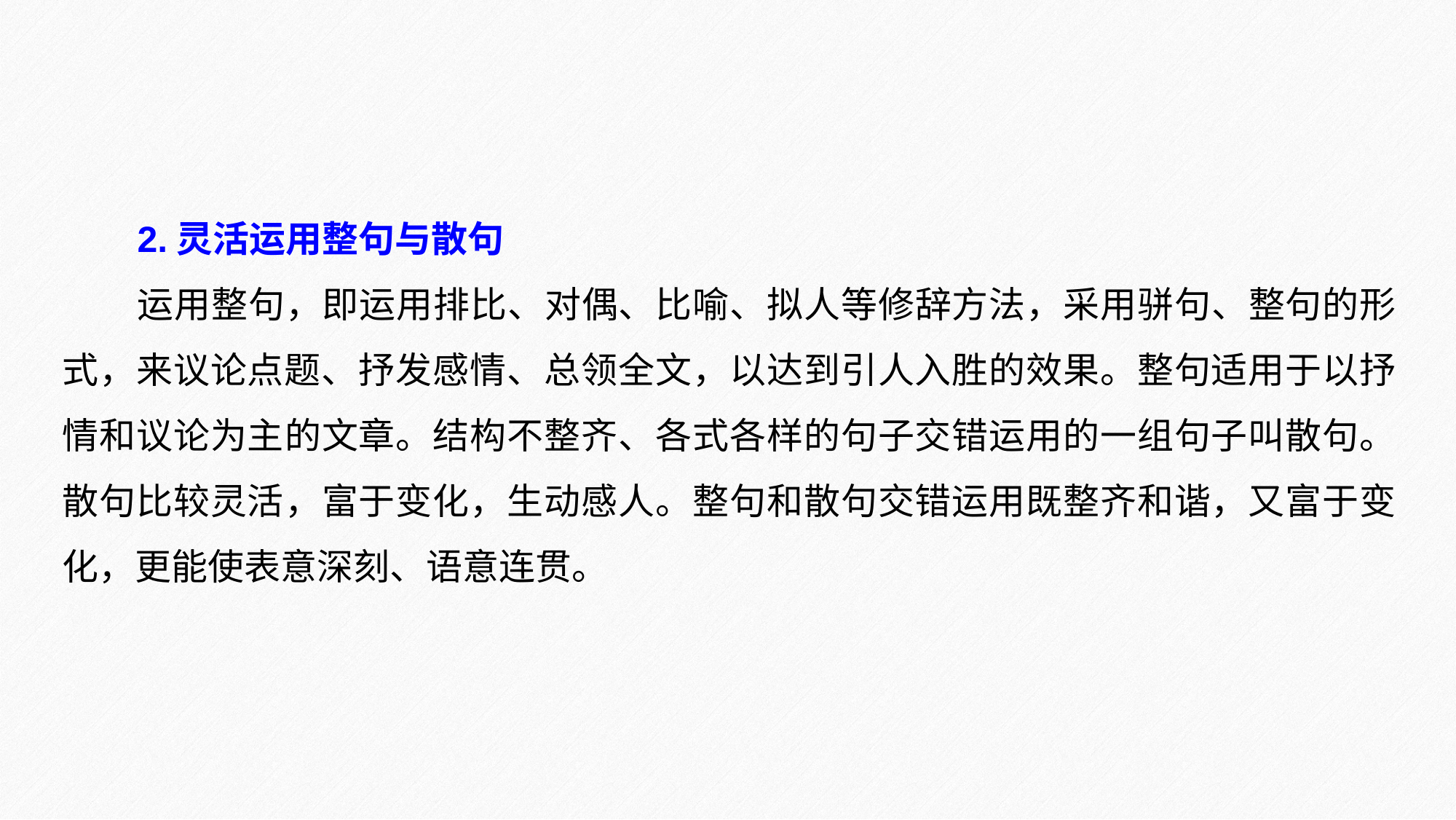

2.灵活运用整句与散句
运用整句，即运用排比、对偶、比喻、拟人等修辞方法，采用骈句、整句的形式，来议论点题、抒发感情、总领全文，以达到引人入胜的效果。整句适用于以抒情和议论为主的文章。结构不整齐、各式各样的句子交错运用的一组句子叫散句。散句比较灵活，富于变化，生动感人。整句和散句交错运用既整齐和谐，又富于变化，更能使表意深刻、语意连贯。